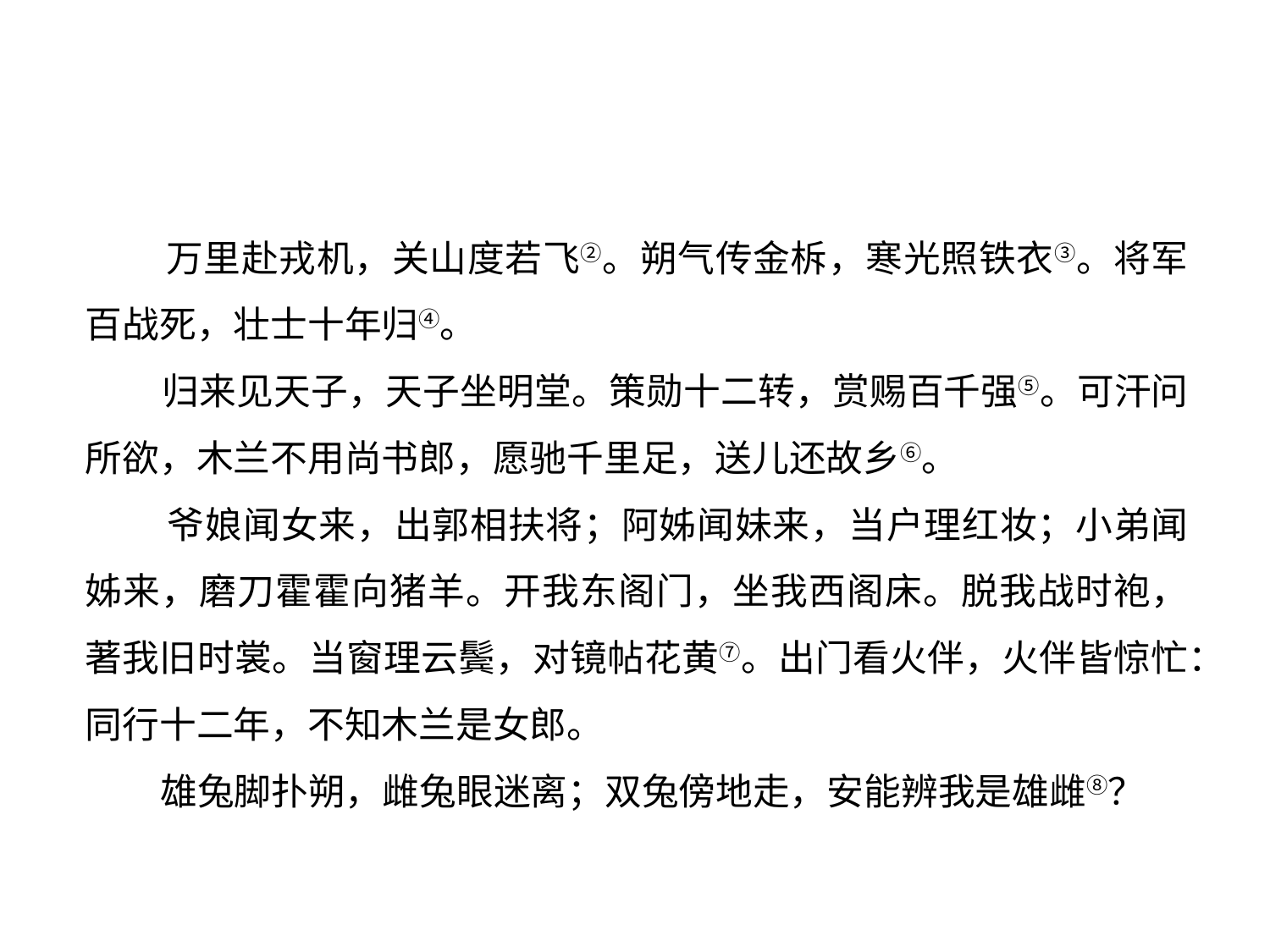

万里赴戎机，关山度若飞②。朔气传金柝，寒光照铁衣③。将军百战死，壮士十年归④。
        归来见天子，天子坐明堂。策勋十二转，赏赐百千强⑤。可汗问所欲，木兰不用尚书郎，愿驰千里足，送儿还故乡⑥。
        爷娘闻女来，出郭相扶将；阿姊闻妹来，当户理红妆；小弟闻姊来，磨刀霍霍向猪羊。开我东阁门，坐我西阁床。脱我战时袍，著我旧时裳。当窗理云鬓，对镜帖花黄⑦。出门看火伴，火伴皆惊忙：同行十二年，不知木兰是女郎。
        雄兔脚扑朔，雌兔眼迷离；双兔傍地走，安能辨我是雄雌⑧？